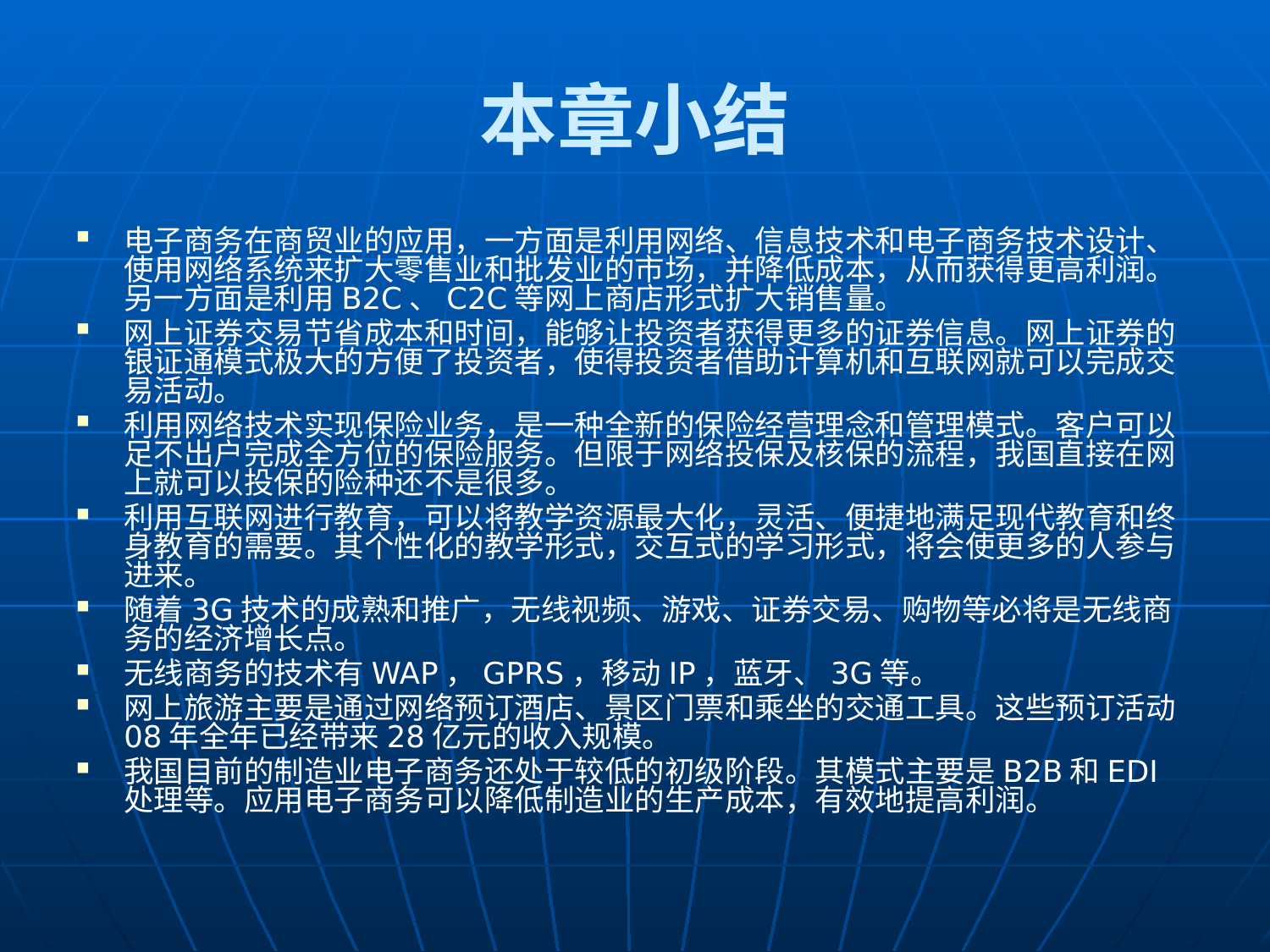

本章小结
电子商务在商贸业的应用，一方面是利用网络、信息技术和电子商务技术设计、使用网络系统来扩大零售业和批发业的市场，并降低成本，从而获得更高利润。另一方面是利用B2C、C2C等网上商店形式扩大销售量。
网上证券交易节省成本和时间，能够让投资者获得更多的证券信息。网上证券的银证通模式极大的方便了投资者，使得投资者借助计算机和互联网就可以完成交易活动。
利用网络技术实现保险业务，是一种全新的保险经营理念和管理模式。客户可以足不出户完成全方位的保险服务。但限于网络投保及核保的流程，我国直接在网上就可以投保的险种还不是很多。
利用互联网进行教育，可以将教学资源最大化，灵活、便捷地满足现代教育和终身教育的需要。其个性化的教学形式，交互式的学习形式，将会使更多的人参与进来。
随着3G技术的成熟和推广，无线视频、游戏、证券交易、购物等必将是无线商务的经济增长点。
无线商务的技术有WAP，GPRS，移动IP，蓝牙、3G等。
网上旅游主要是通过网络预订酒店、景区门票和乘坐的交通工具。这些预订活动08年全年已经带来28亿元的收入规模。
我国目前的制造业电子商务还处于较低的初级阶段。其模式主要是B2B和EDI处理等。应用电子商务可以降低制造业的生产成本，有效地提高利润。